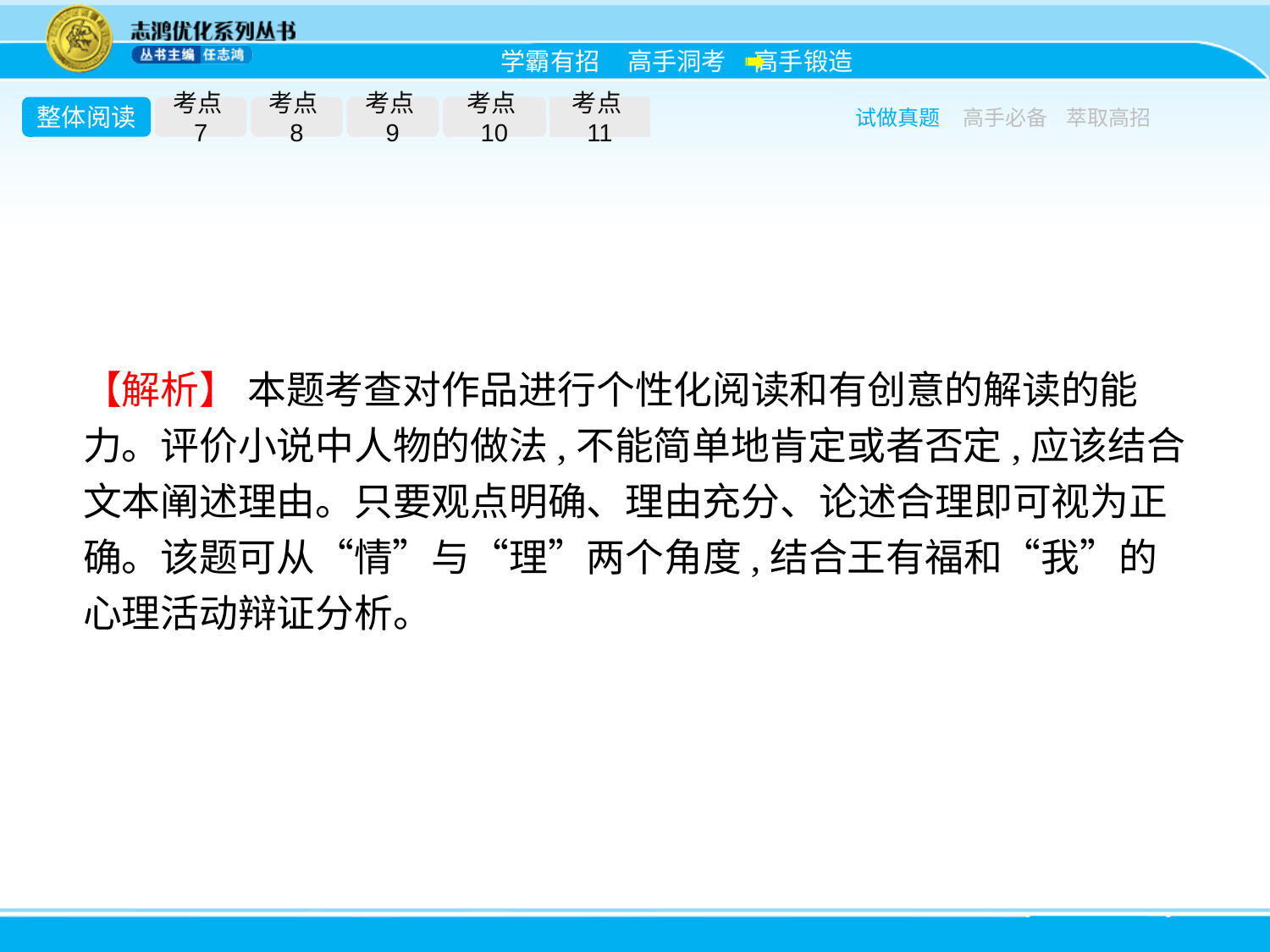

整体阅读
考点7
考点8
考点9
考点10
考点11
试做真题
高手必备
萃取高招
【解析】 本题考查对作品进行个性化阅读和有创意的解读的能力。评价小说中人物的做法,不能简单地肯定或者否定,应该结合文本阐述理由。只要观点明确、理由充分、论述合理即可视为正确。该题可从“情”与“理”两个角度,结合王有福和“我”的心理活动辩证分析。